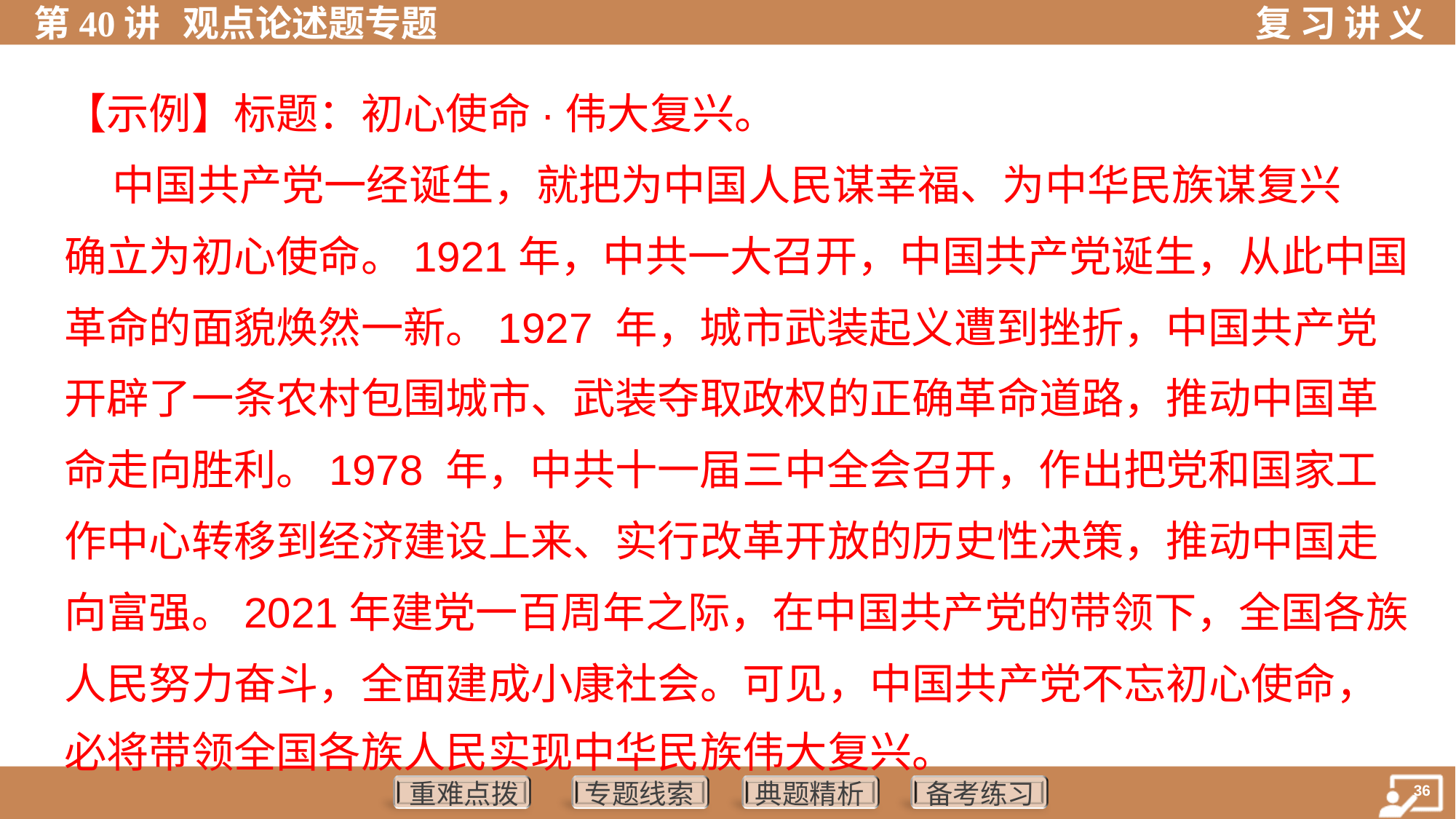

【示例】标题：初心使命·伟大复兴。
    中国共产党一经诞生，就把为中国人民谋幸福、为中华民族谋复兴
确立为初心使命。1921年，中共一大召开，中国共产党诞生，从此中国
革命的面貌焕然一新。1927 年，城市武装起义遭到挫折，中国共产党
开辟了一条农村包围城市、武装夺取政权的正确革命道路，推动中国革
命走向胜利。1978 年，中共十一届三中全会召开，作出把党和国家工
作中心转移到经济建设上来、实行改革开放的历史性决策，推动中国走
向富强。2021年建党一百周年之际，在中国共产党的带领下，全国各族
人民努力奋斗，全面建成小康社会。可见，中国共产党不忘初心使命，
必将带领全国各族人民实现中华民族伟大复兴。